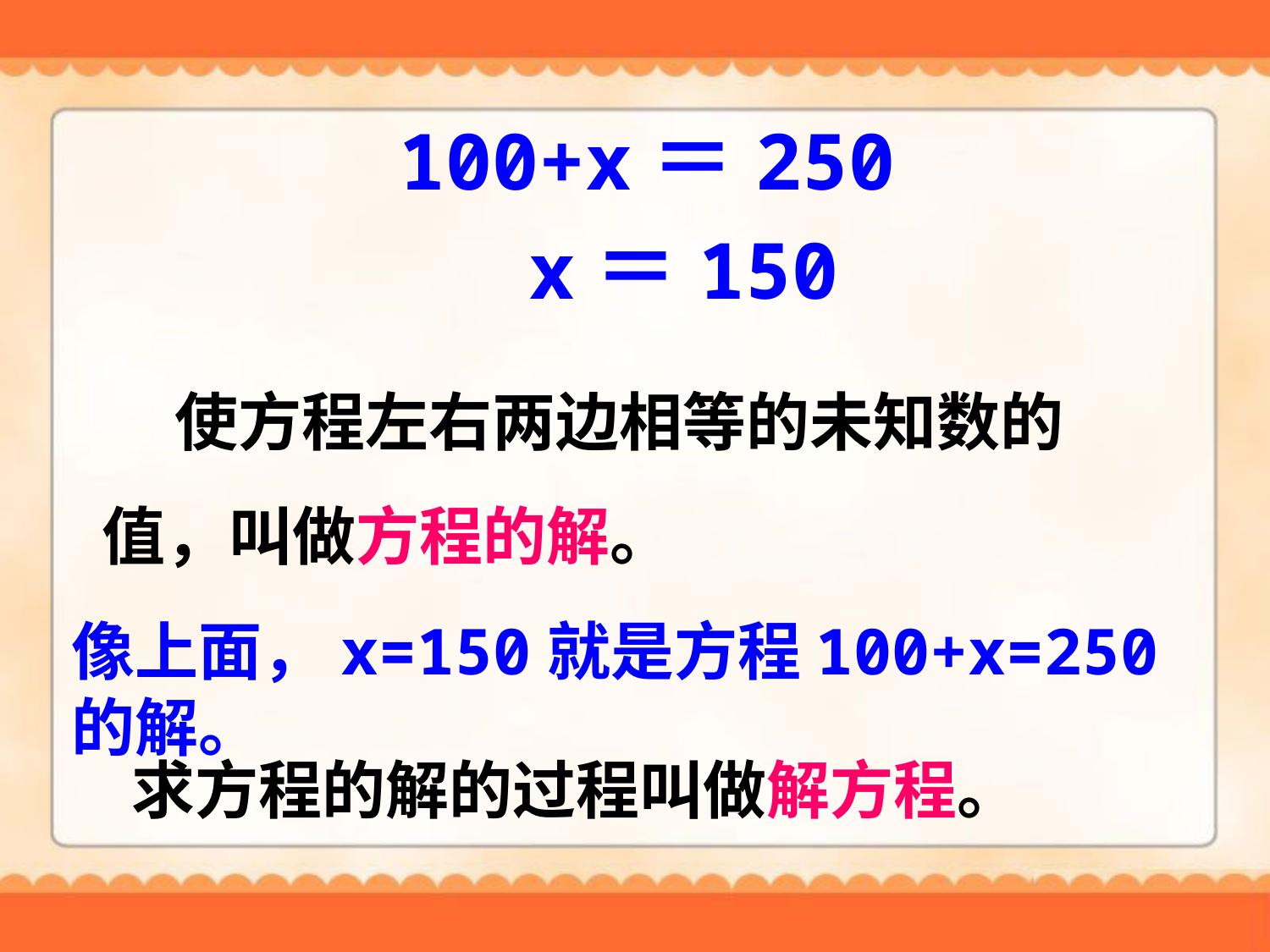

100+x＝250
x＝150
    使方程左右两边相等的未知数的值，叫做方程的解。
像上面，x=150就是方程100+x=250的解。
求方程的解的过程叫做解方程。